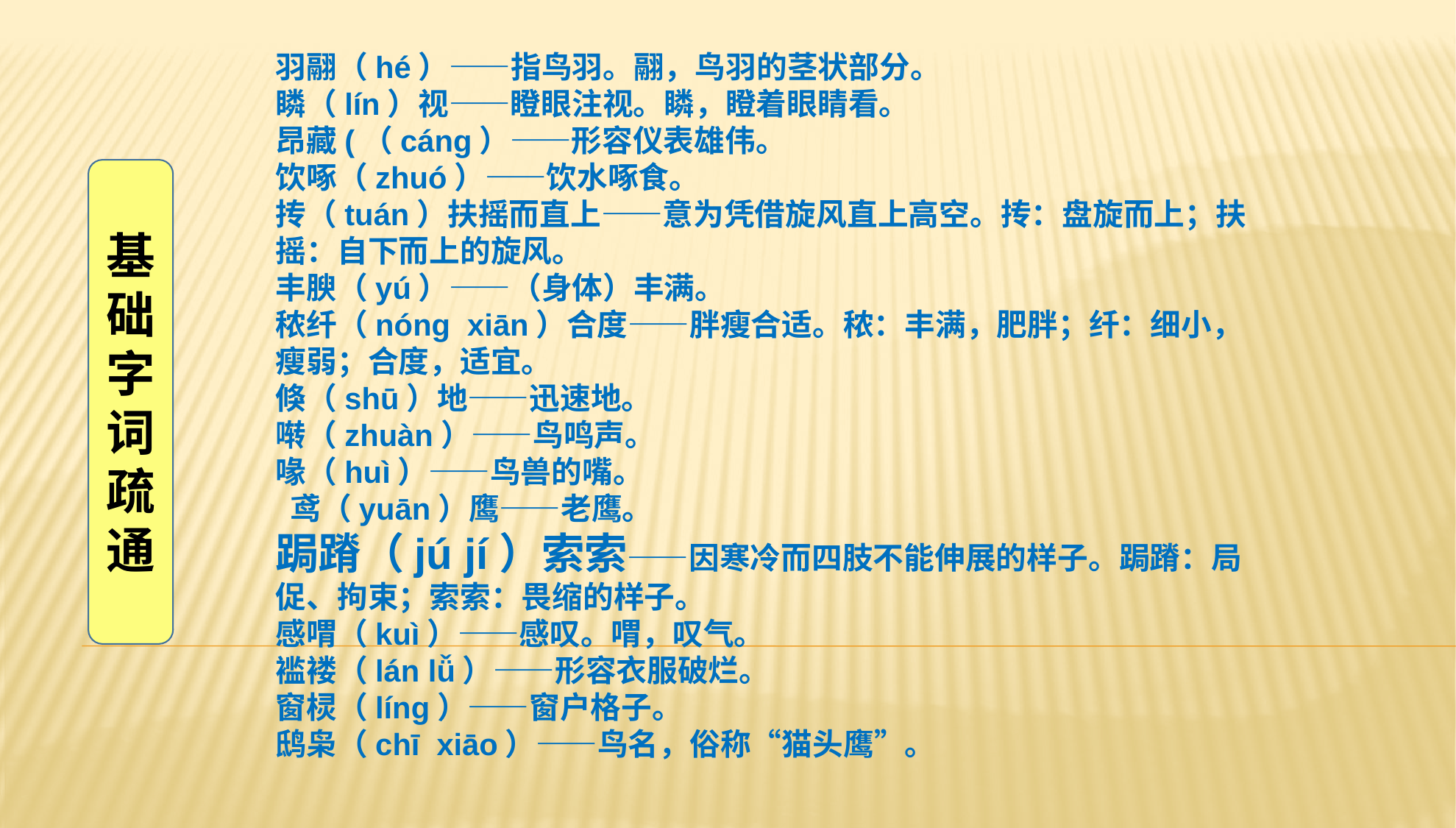

羽翮（hé）——指鸟羽。翮，鸟羽的茎状部分。
瞵（lín）视——瞪眼注视。瞵，瞪着眼睛看。
昂藏(（cáng）——形容仪表雄伟。
饮啄（zhuó）——饮水啄食。
抟（tuán）扶摇而直上——意为凭借旋风直上高空。抟：盘旋而上；扶摇：自下而上的旋风。
丰腴（yú）——（身体）丰满。
秾纤（nóng  xiān）合度——胖瘦合适。秾：丰满，肥胖；纤：细小，瘦弱；合度，适宜。
倏（shū）地——迅速地。
啭（zhuàn）——鸟鸣声。
喙（huì）——鸟兽的嘴。
 鸢（yuān）鹰——老鹰。
跼蹐（jú jí）索索——因寒冷而四肢不能伸展的样子。跼蹐：局促、拘束；索索：畏缩的样子。
感喟（kuì）——感叹。喟，叹气。
褴褛（lán lǚ）——形容衣服破烂。
窗棂（líng）——窗户格子。
鸱枭（chī  xiāo）——鸟名，俗称“猫头鹰”。
基础字词疏通